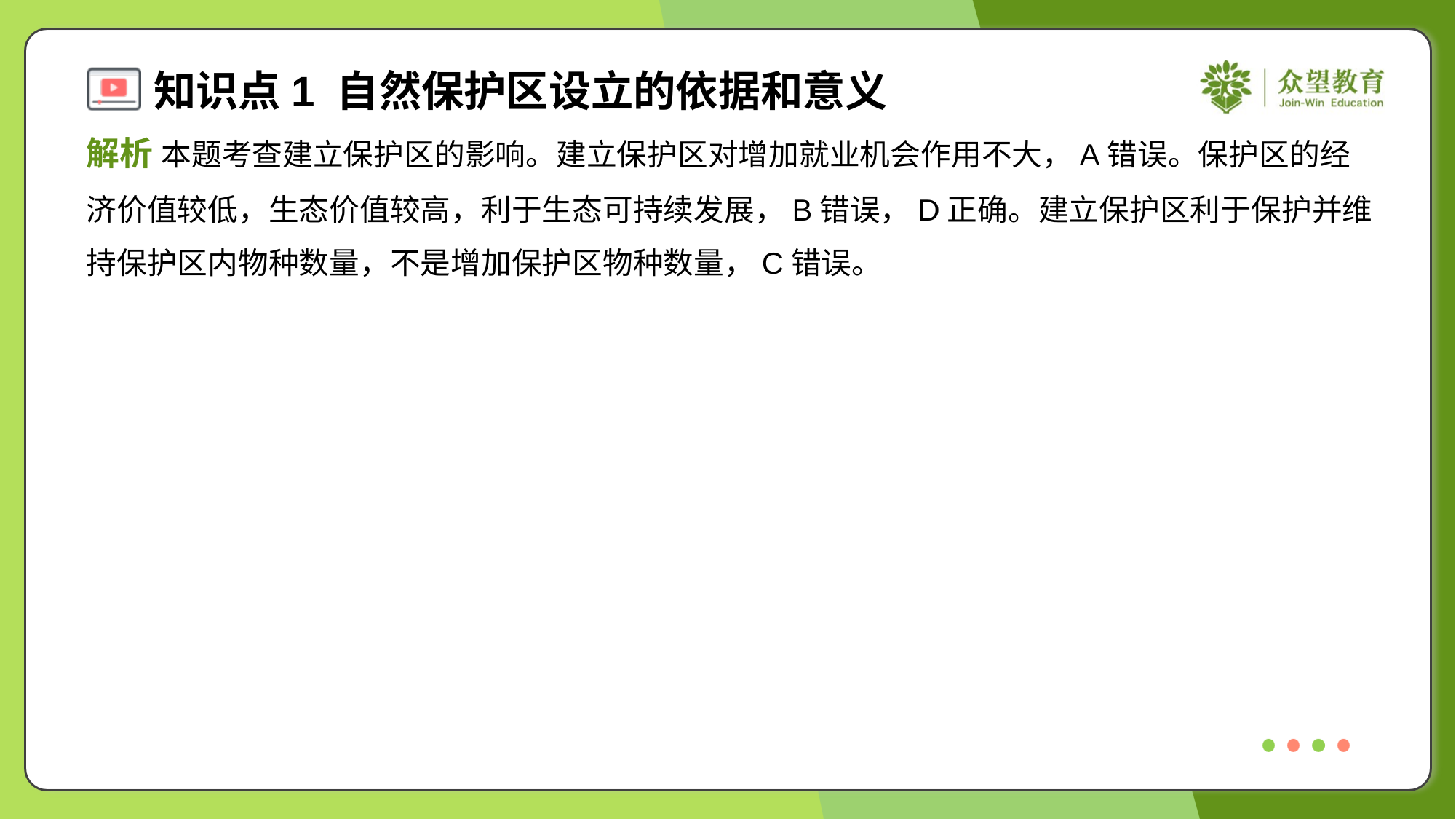

解析 本题考查建立保护区的影响。建立保护区对增加就业机会作用不大，A错误。保护区的经
济价值较低，生态价值较高，利于生态可持续发展，B错误，D正确。建立保护区利于保护并维
持保护区内物种数量，不是增加保护区物种数量，C错误。